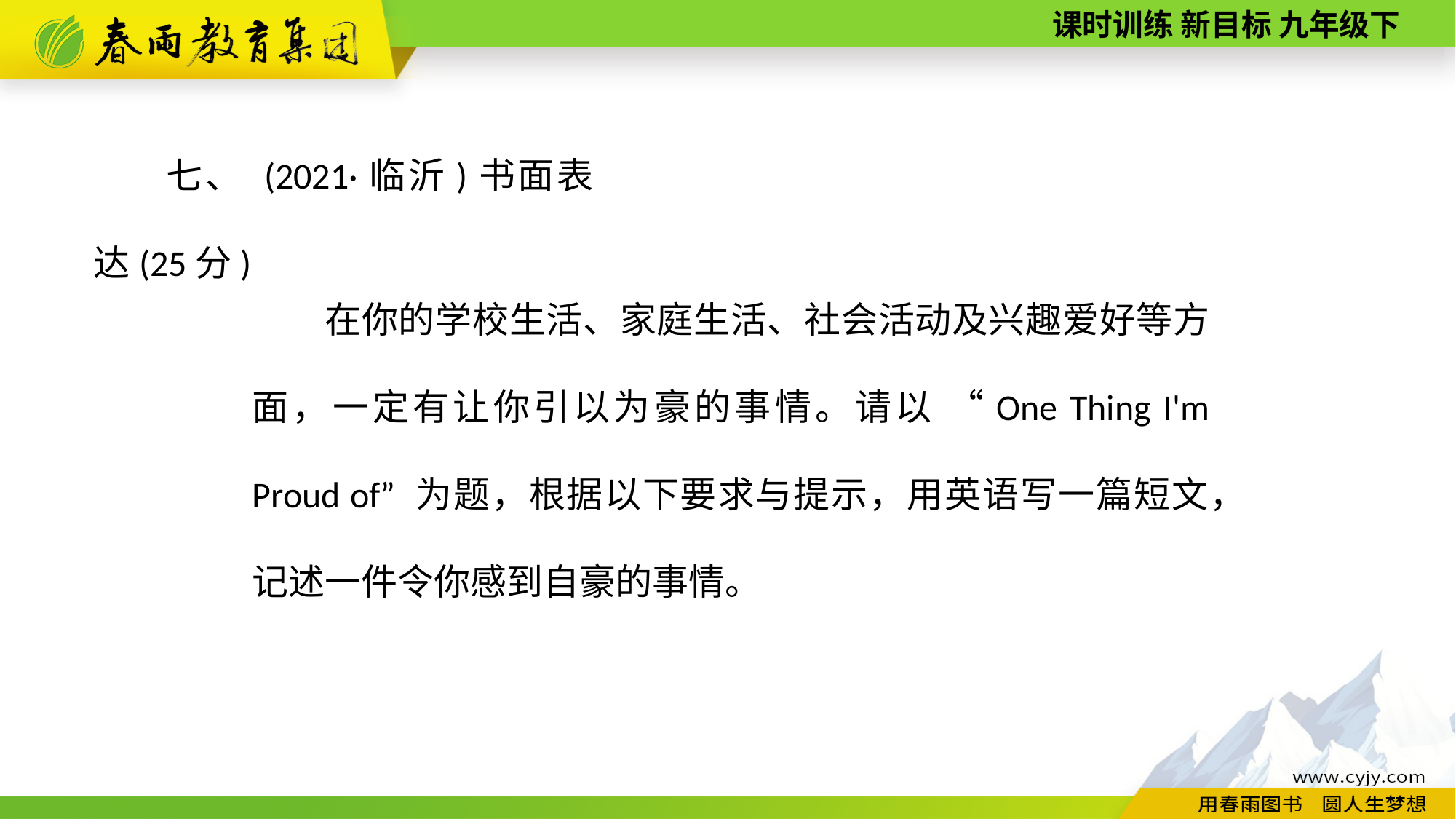

七、 (2021·临沂)书面表达(25分)
在你的学校生活、家庭生活、社会活动及兴趣爱好等方面，一定有让你引以为豪的事情。请以 “One Thing I'm Proud of” 为题，根据以下要求与提示，用英语写一篇短文，记述一件令你感到自豪的事情。